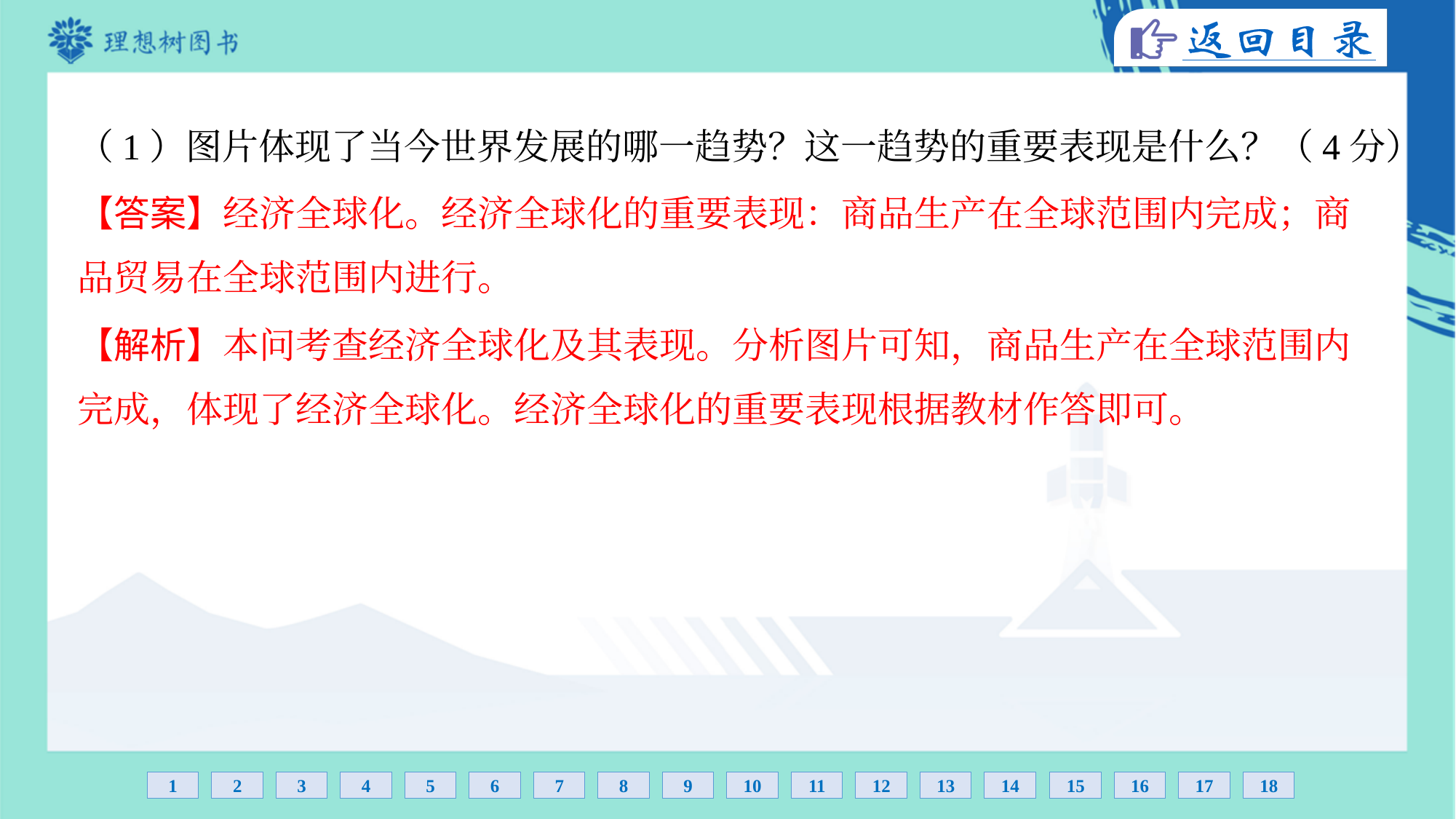

（1）图片体现了当今世界发展的哪一趋势？这一趋势的重要表现是什么？（4分）
【答案】经济全球化。经济全球化的重要表现：商品生产在全球范围内完成；商
品贸易在全球范围内进行。
【解析】本问考查经济全球化及其表现。分析图片可知，商品生产在全球范围内
完成，体现了经济全球化。经济全球化的重要表现根据教材作答即可。